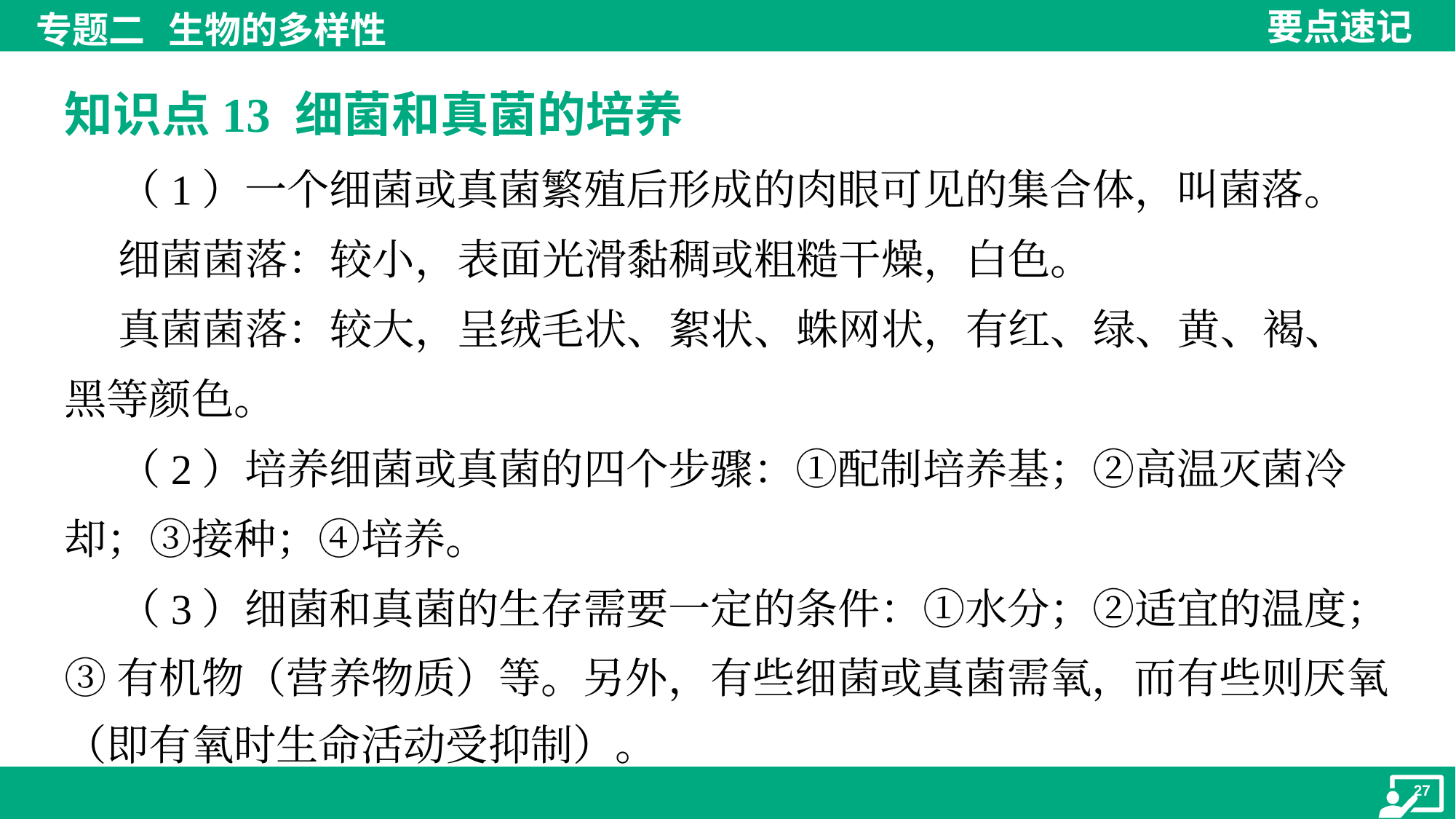

知识点13 细菌和真菌的培养
    （1）一个细菌或真菌繁殖后形成的肉眼可见的集合体，叫菌落。
    细菌菌落：较小，表面光滑黏稠或粗糙干燥，白色。
    真菌菌落：较大，呈绒毛状、絮状、蛛网状，有红、绿、黄、褐、
黑等颜色。
    （2）培养细菌或真菌的四个步骤：①配制培养基；②高温灭菌冷
却；③接种；④培养。
    （3）细菌和真菌的生存需要一定的条件：①水分；②适宜的温度；
③有机物（营养物质）等。另外，有些细菌或真菌需氧，而有些则厌氧
（即有氧时生命活动受抑制）。